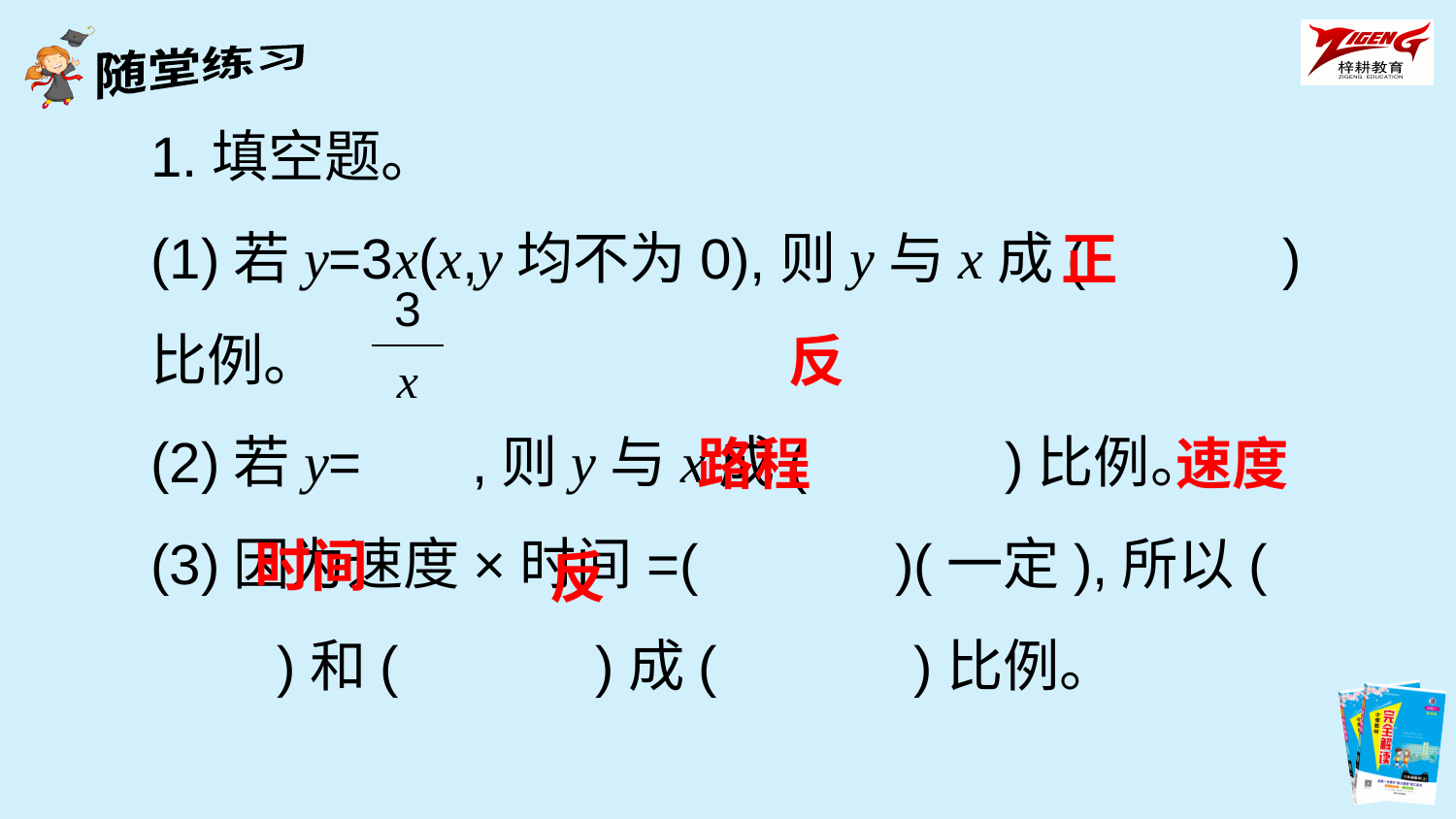

1.填空题。
(1)若y=3x(x,y均不为0),则y与x成(　　　)比例。
(2)若y=       ,则y与x成(　　　)比例。
(3)因为速度×时间=(　　　)(一定),所以(　　　)和(　　　)成(　　　)比例。
正
| 3 |
| --- |
| x |
反
路程
速度
时间
反